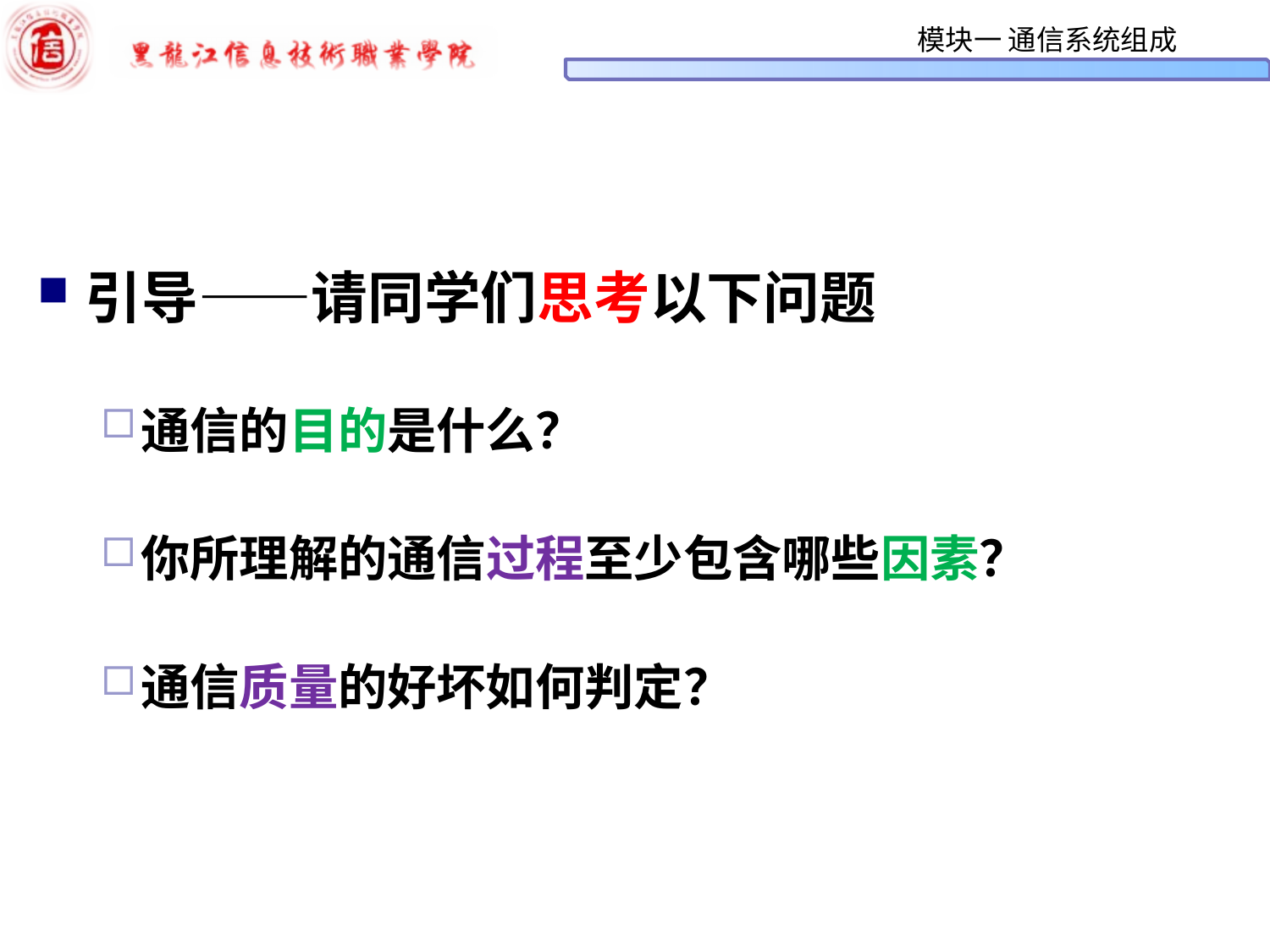

引导——请同学们思考以下问题
通信的目的是什么？
你所理解的通信过程至少包含哪些因素？
通信质量的好坏如何判定？